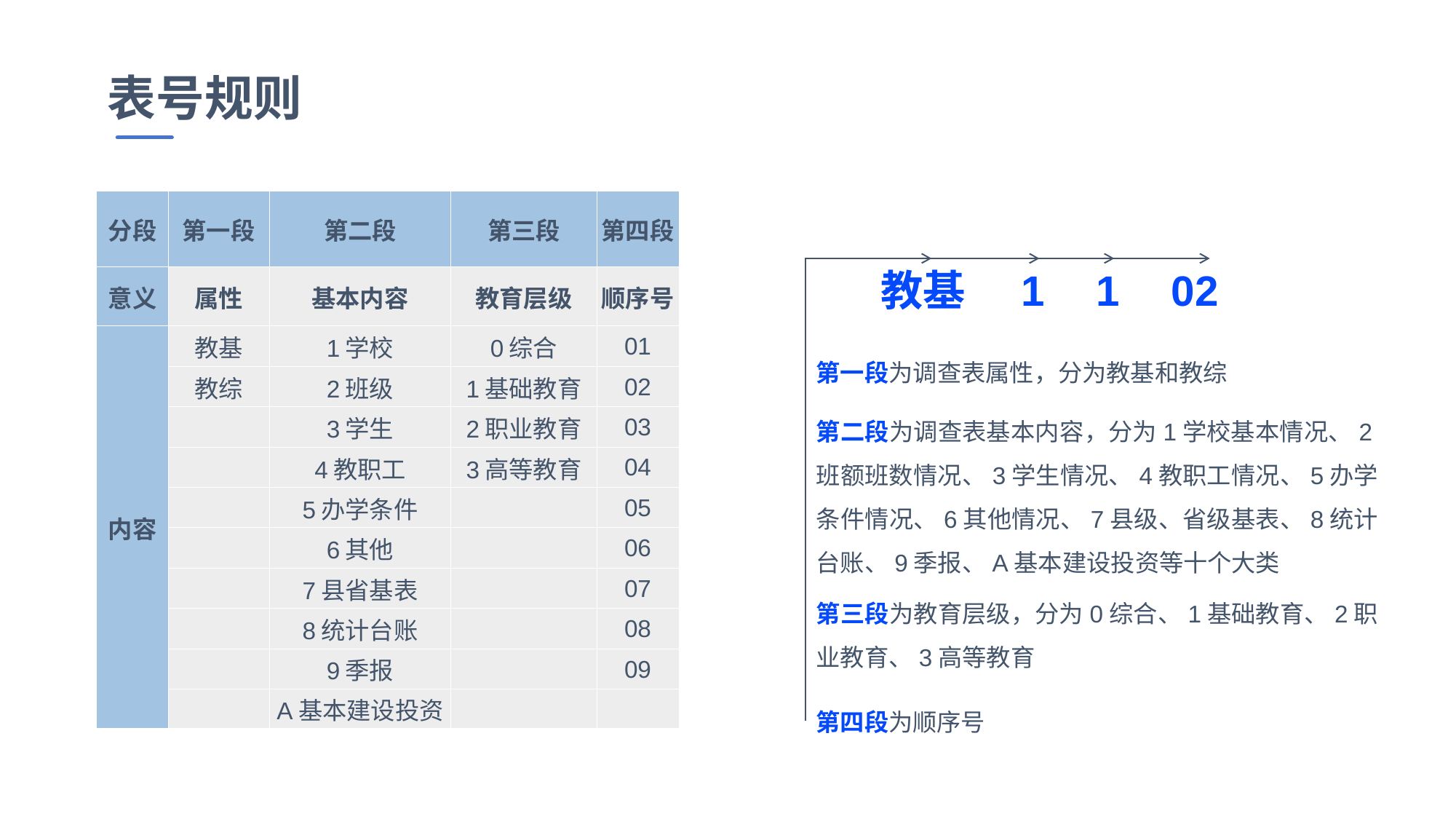

表号规则
| 分段 | 第一段 | 第二段 | 第三段 | 第四段 |
| --- | --- | --- | --- | --- |
| 意义 | 属性 | 基本内容 | 教育层级 | 顺序号 |
| 内容 | 教基 | 1学校 | 0综合 | 01 |
|  | 教综 | 2班级 | 1基础教育 | 02 |
|  |  | 3学生 | 2职业教育 | 03 |
|  |  | 4教职工 | 3高等教育 | 04 |
|  |  | 5办学条件 |  | 05 |
|  |  | 6其他 |  | 06 |
|  |  | 7县省基表 |  | 07 |
|  |  | 8统计台账 |  | 08 |
|  |  | 9季报 |  | 09 |
|  |  | A基本建设投资 |  |  |
教基
1
1
02
第一段为调查表属性，分为教基和教综
第二段为调查表基本内容，分为1学校基本情况、2班额班数情况、3学生情况、4教职工情况、5办学条件情况、6其他情况、7县级、省级基表、8统计台账、9季报、A基本建设投资等十个大类
第三段为教育层级，分为0综合、1基础教育、2职业教育、3高等教育
第四段为顺序号